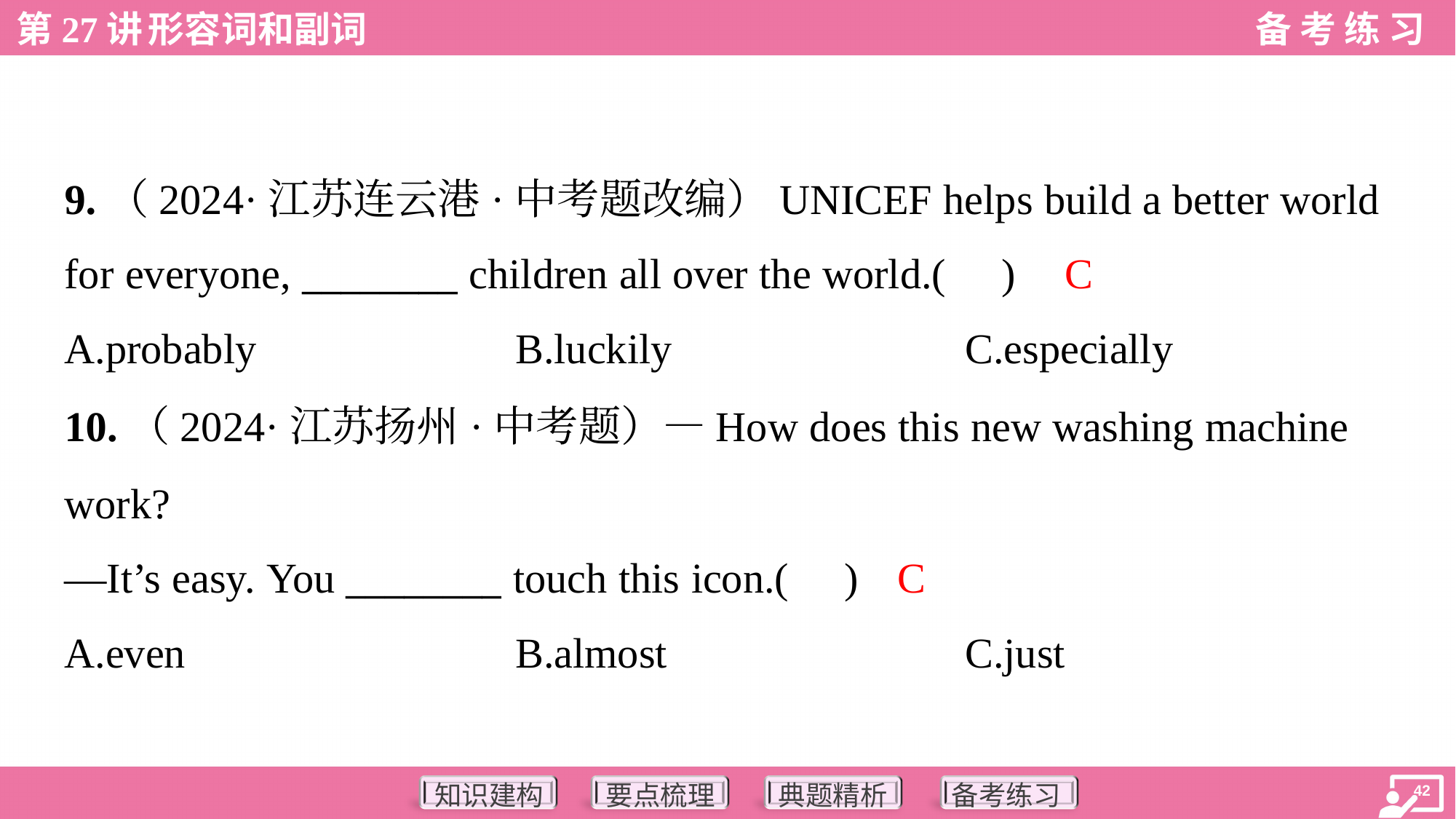

9.（2024·江苏连云港·中考题改编）UNICEF helps build a better world
for everyone, ________ children all over the world.(     )
C
A.probably	B.luckily	C.especially
10.（2024·江苏扬州·中考题）—How does this new washing machine
work?
—It’s easy. You ________ touch this icon.(     )
C
A.even	B.almost	C.just